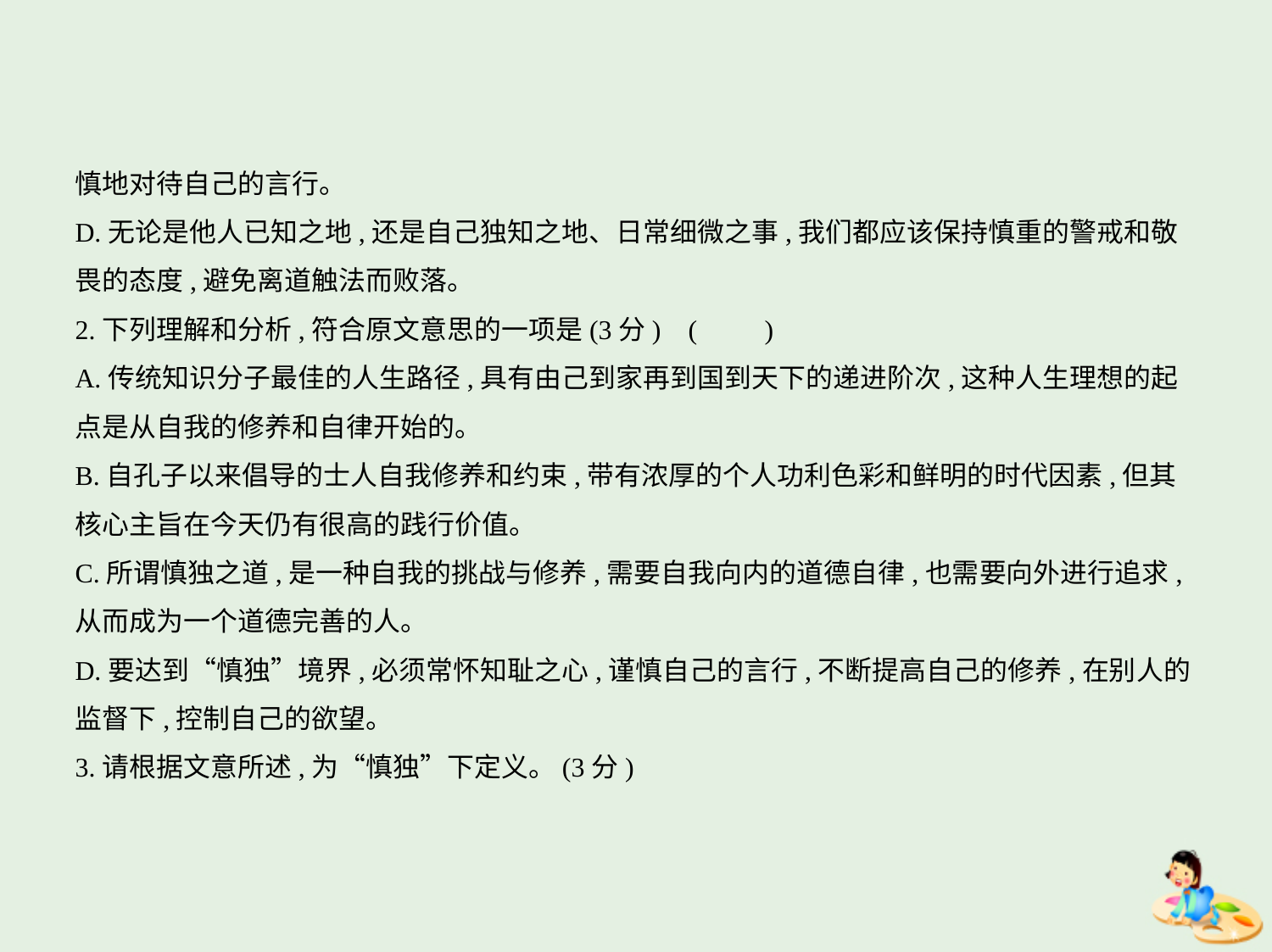

慎地对待自己的言行。
D.无论是他人已知之地,还是自己独知之地、日常细微之事,我们都应该保持慎重的警戒和敬
畏的态度,避免离道触法而败落。
2.下列理解和分析,符合原文意思的一项是(3分) (　　)
A.传统知识分子最佳的人生路径,具有由己到家再到国到天下的递进阶次,这种人生理想的起
点是从自我的修养和自律开始的。
B.自孔子以来倡导的士人自我修养和约束,带有浓厚的个人功利色彩和鲜明的时代因素,但其
核心主旨在今天仍有很高的践行价值。
C.所谓慎独之道,是一种自我的挑战与修养,需要自我向内的道德自律,也需要向外进行追求,
从而成为一个道德完善的人。
D.要达到“慎独”境界,必须常怀知耻之心,谨慎自己的言行,不断提高自己的修养,在别人的
监督下,控制自己的欲望。
3.请根据文意所述,为“慎独”下定义。(3分)